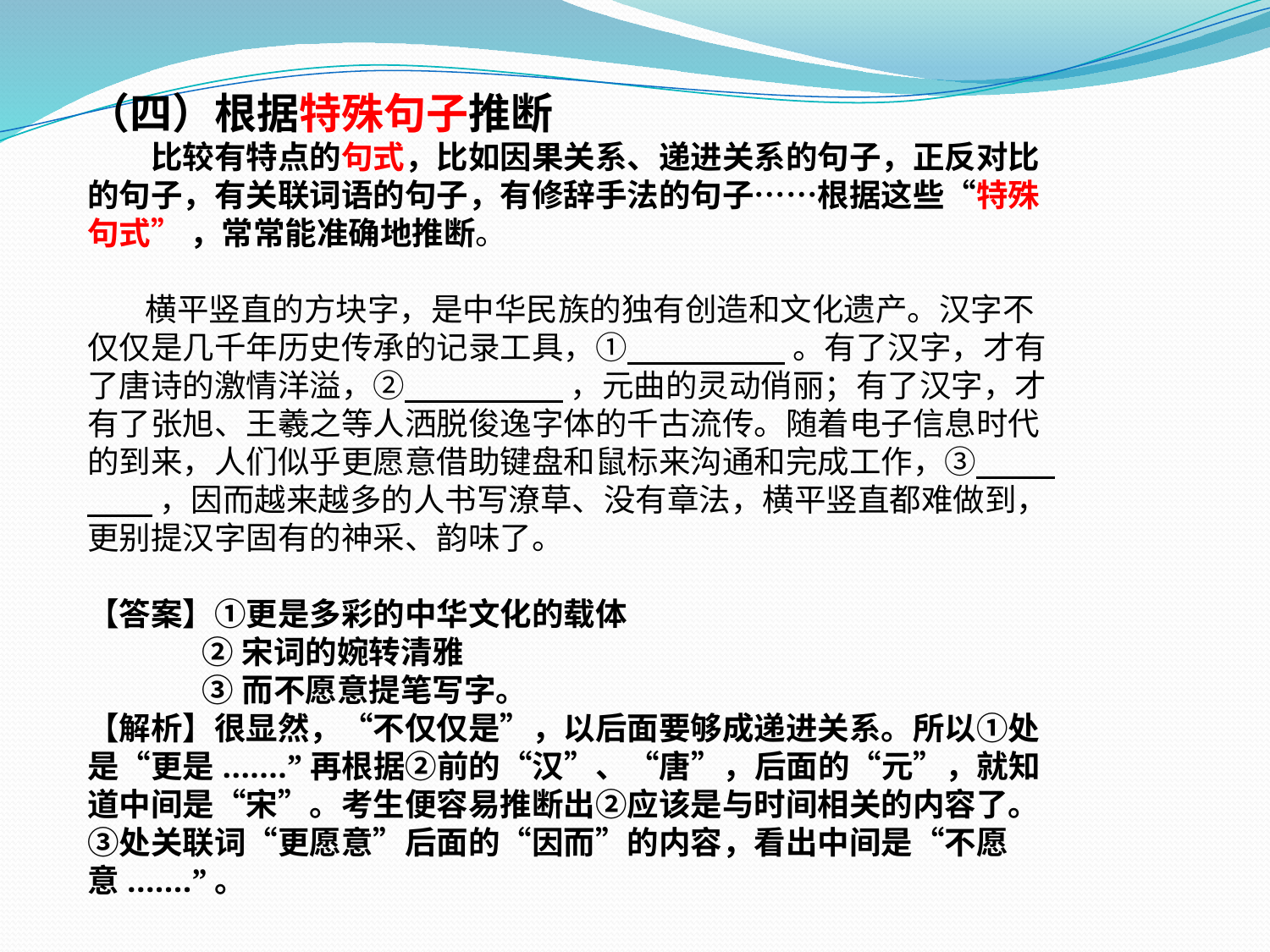

（四）根据特殊句子推断
　　比较有特点的句式，比如因果关系、递进关系的句子，正反对比的句子，有关联词语的句子，有修辞手法的句子……根据这些“特殊句式” ，常常能准确地推断。

       横平竖直的方块字，是中华民族的独有创造和文化遗产。汉字不仅仅是几千年历史传承的记录工具，①                       。有了汉字，才有了唐诗的激情洋溢，②                       ，元曲的灵动俏丽；有了汉字，才有了张旭、王羲之等人洒脱俊逸字体的千古流传。随着电子信息时代的到来，人们似乎更愿意借助键盘和鼠标来沟通和完成工作，③                      ，因而越来越多的人书写潦草、没有章法，横平竖直都难做到，更别提汉字固有的神采、韵味了。

【答案】①更是多彩的中华文化的载体
                ②宋词的婉转清雅
                ③而不愿意提笔写字。
【解析】很显然，“不仅仅是”，以后面要够成递进关系。所以①处是“更是.......”再根据②前的“汉”、“唐”，后面的“元”，就知道中间是“宋”。考生便容易推断出②应该是与时间相关的内容了。③处关联词“更愿意”后面的“因而”的内容，看出中间是“不愿意.......”。